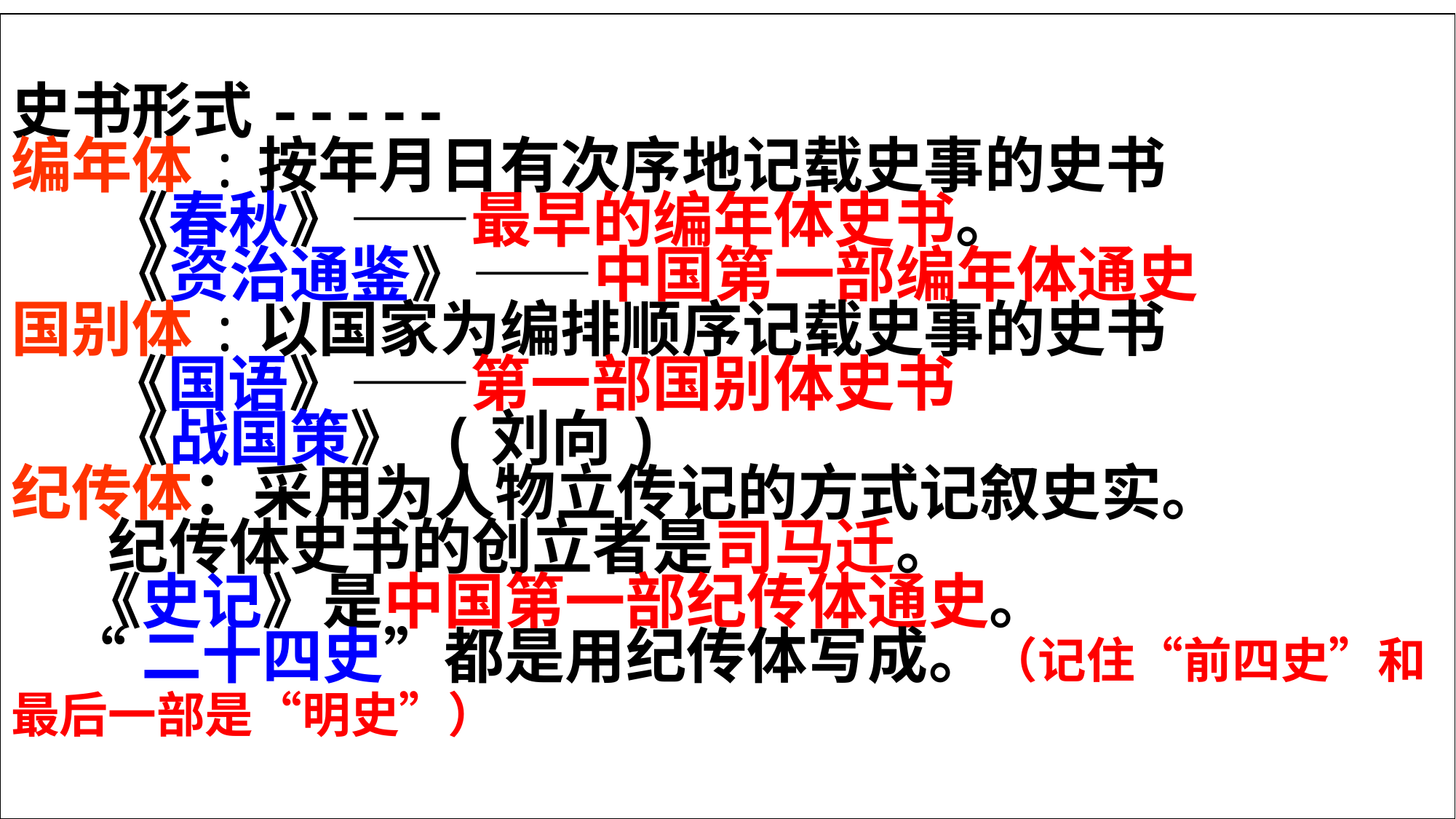

史书形式-----
编年体:按年月日有次序地记载史事的史书
      《春秋》——最早的编年体史书。
      《资治通鉴》——中国第一部编年体通史
国别体:以国家为编排顺序记载史事的史书
      《国语》——第一部国别体史书
      《战国策》 (刘向)
纪传体：采用为人物立传记的方式记叙史实。
      纪传体史书的创立者是司马迁。
    《史记》是中国第一部纪传体通史。
    “二十四史”都是用纪传体写成。（记住“前四史”和最后一部是“明史”）